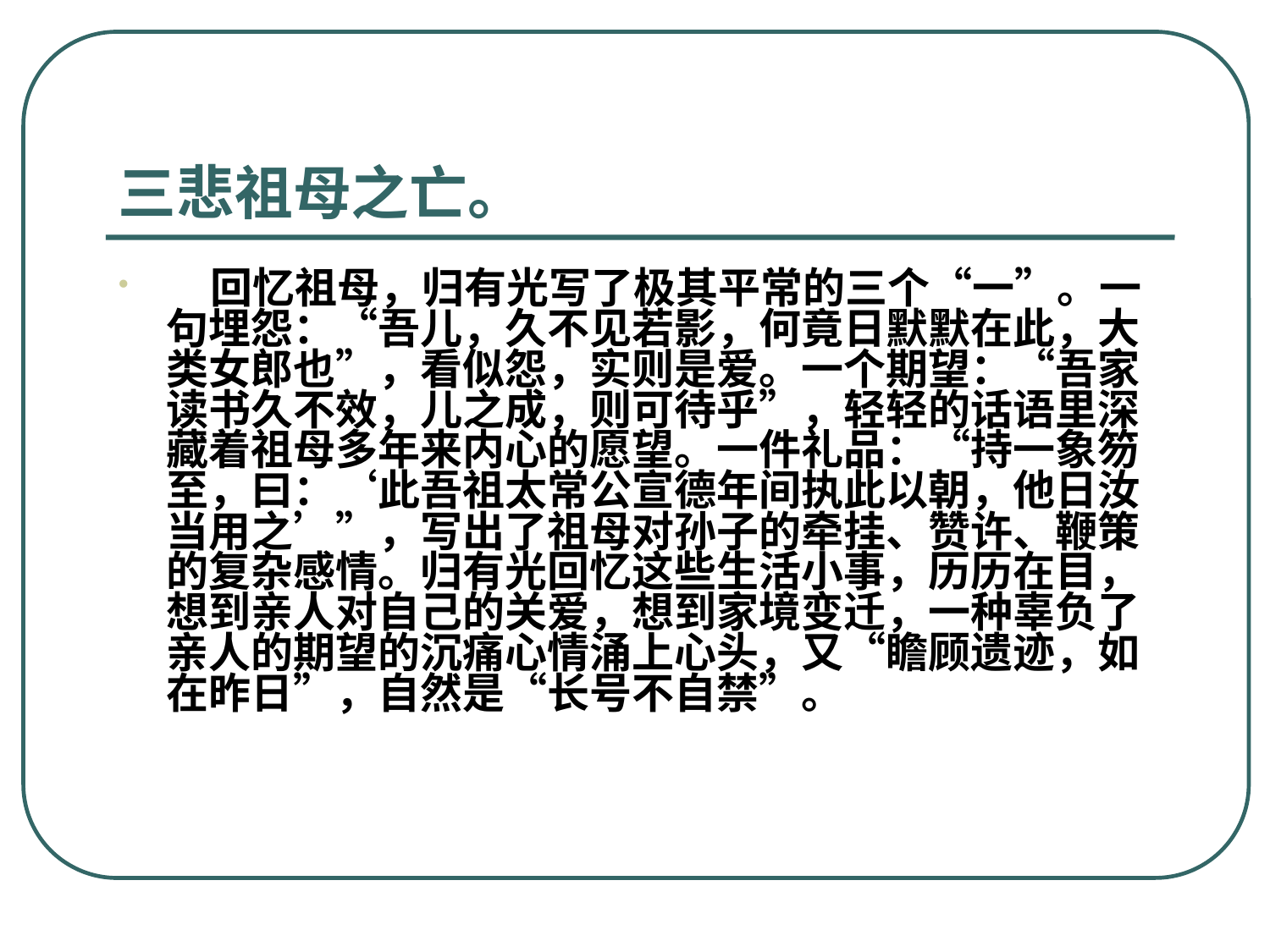

# 三悲祖母之亡。
         回忆祖母，归有光写了极其平常的三个“一”。一句埋怨：“吾儿，久不见若影，何竟日默默在此，大类女郎也”，看似怨，实则是爱。一个期望：“吾家读书久不效，儿之成，则可待乎”，轻轻的话语里深藏着祖母多年来内心的愿望。一件礼品：“持一象笏至，曰：‘此吾祖太常公宣德年间执此以朝，他日汝当用之’”，写出了祖母对孙子的牵挂、赞许、鞭策的复杂感情。归有光回忆这些生活小事，历历在目，想到亲人对自己的关爱，想到家境变迁，一种辜负了亲人的期望的沉痛心情涌上心头，又“瞻顾遗迹，如在昨日”，自然是“长号不自禁”。